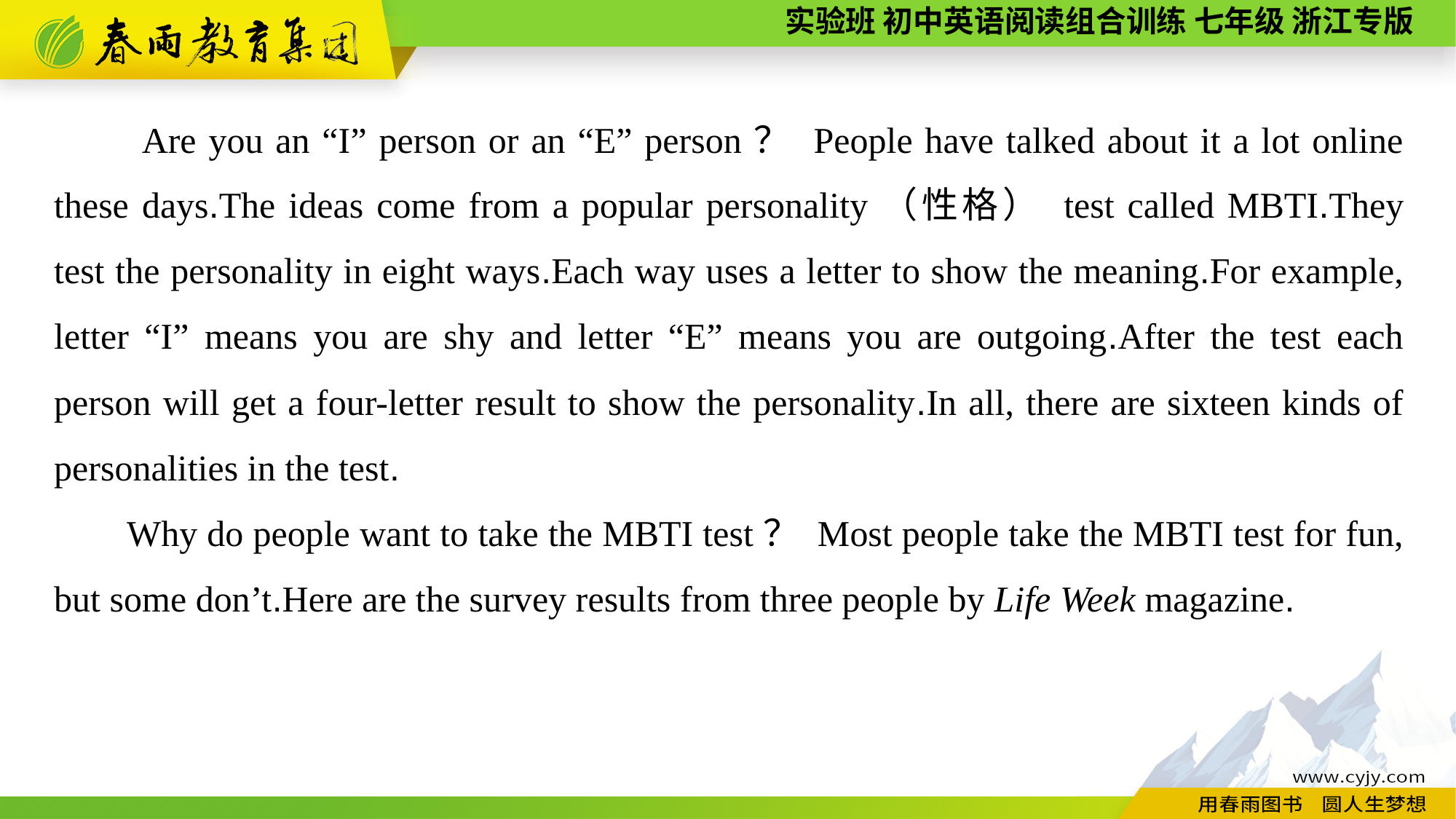

Are you an “I” person or an “E” person？ People have talked about it a lot online these days.The ideas come from a popular personality（性格） test called MBTI.They test the personality in eight ways.Each way uses a letter to show the meaning.For example, letter “I” means you are shy and letter “E” means you are outgoing.After the test each person will get a four-letter result to show the personality.In all, there are sixteen kinds of personalities in the test.
Why do people want to take the MBTI test？ Most people take the MBTI test for fun, but some don’t.Here are the survey results from three people by Life Week magazine.